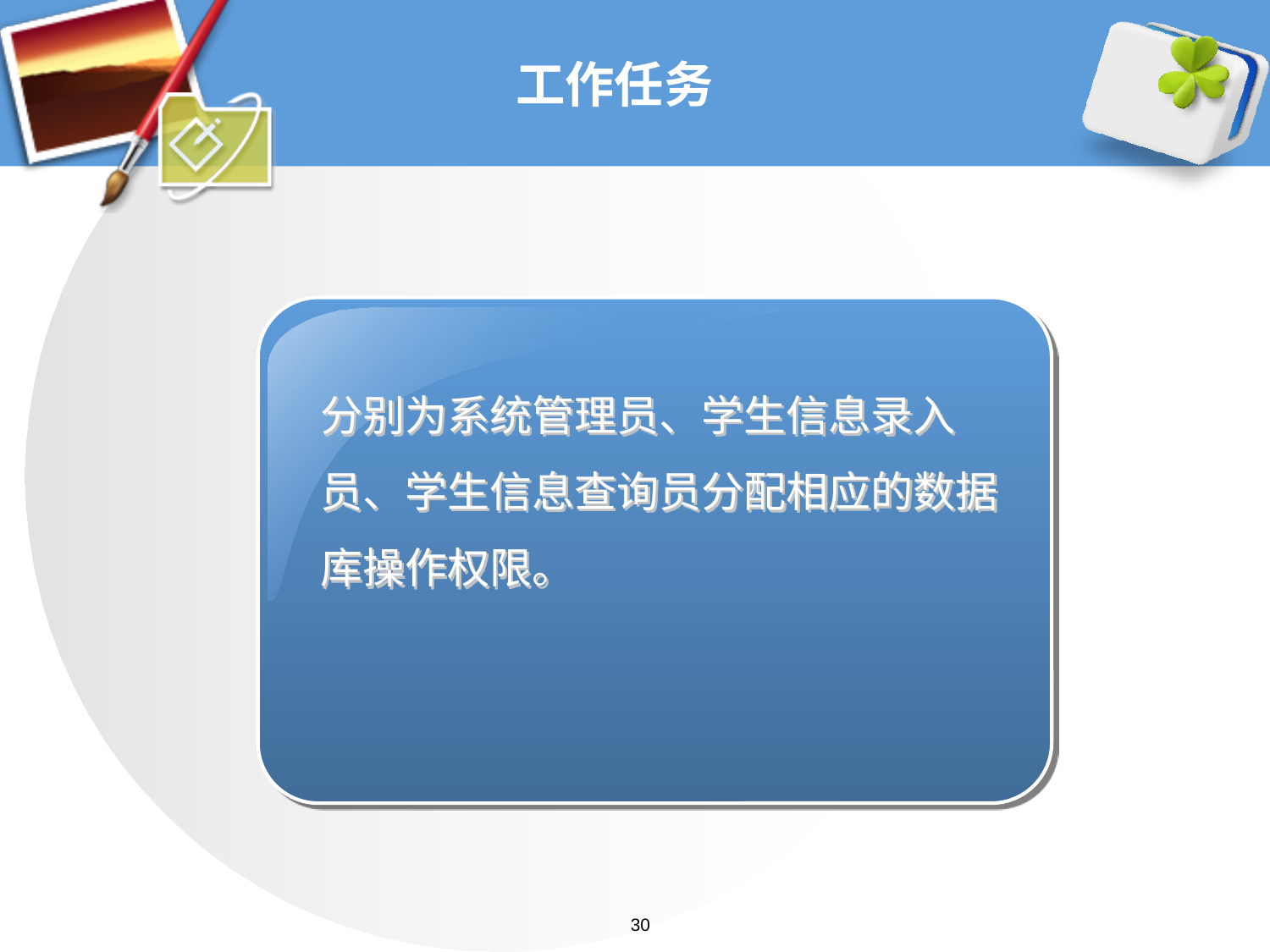

# 工作任务

分别为系统管理员、学生信息录入员、学生信息查询员分配相应的数据库操作权限。
30